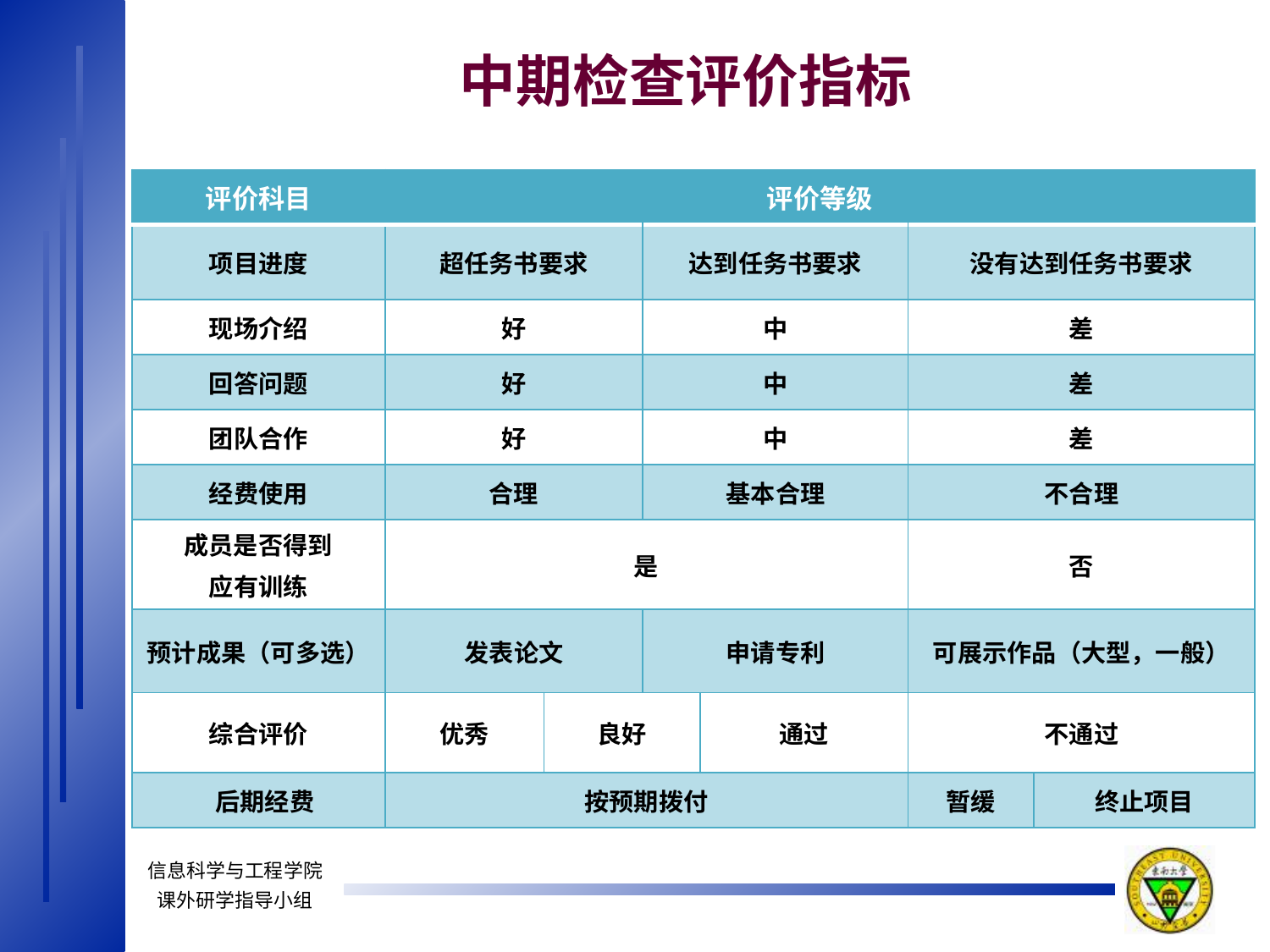

# 中期检查评价指标
| 评价科目 | 评价等级 |  |  |  |  |  |
| --- | --- | --- | --- | --- | --- | --- |
| 项目进度 | 超任务书要求 |  | 达到任务书要求 |  | 没有达到任务书要求 |  |
| 现场介绍 | 好 |  | 中 |  | 差 |  |
| 回答问题 | 好 |  | 中 |  | 差 |  |
| 团队合作 | 好 |  | 中 |  | 差 |  |
| 经费使用 | 合理 |  | 基本合理 |  | 不合理 |  |
| 成员是否得到 应有训练 | 是 |  |  |  | 否 |  |
| 预计成果（可多选） | 发表论文 |  | 申请专利 |  | 可展示作品（大型，一般） |  |
| 综合评价 | 优秀 | 良好 |  | 通过 | 不通过 |  |
| 后期经费 | 按预期拨付 |  |  |  | 暂缓 | 终止项目 |